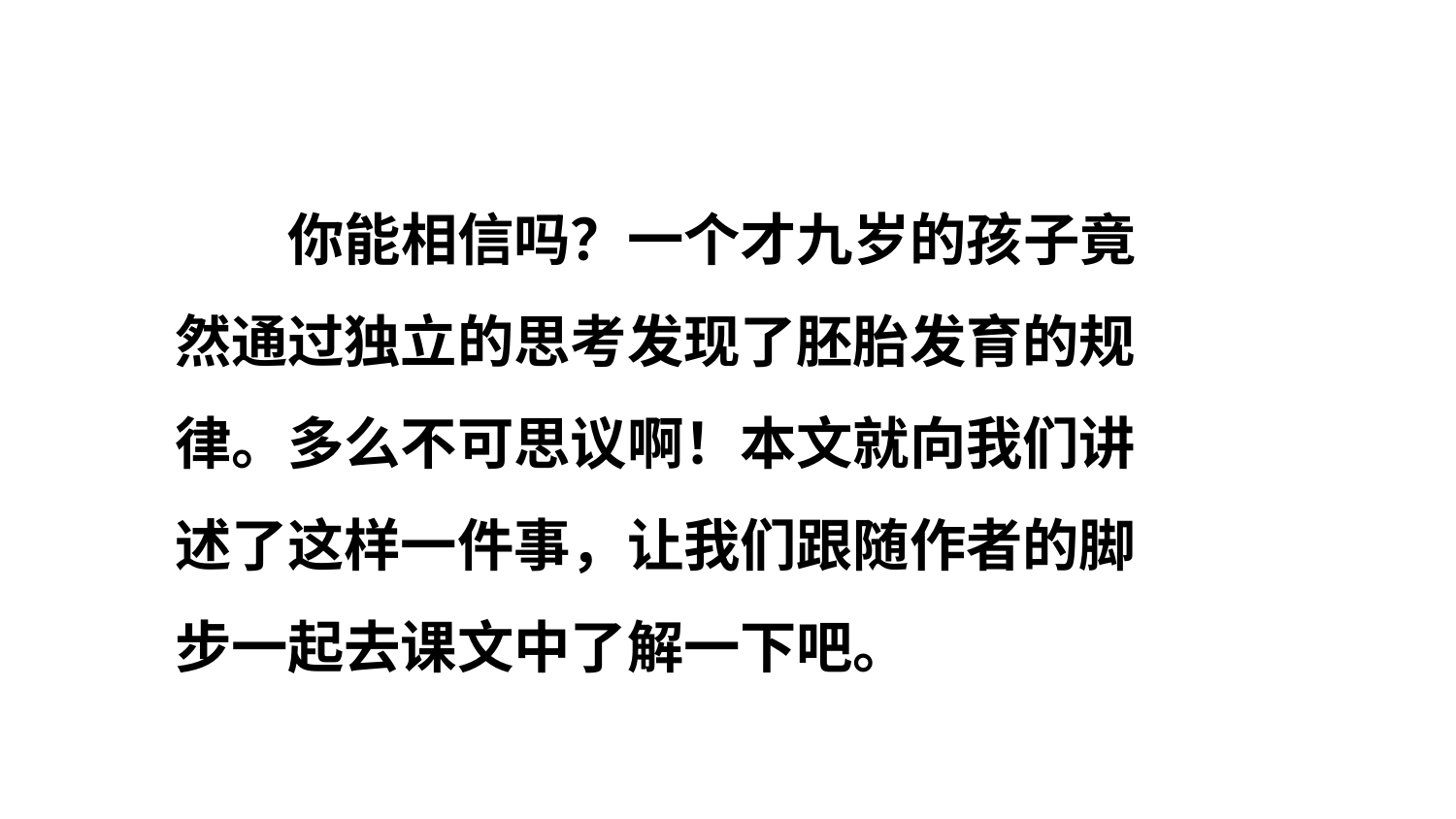

https://www.ypppt.com/
你能相信吗？一个才九岁的孩子竟然通过独立的思考发现了胚胎发育的规律。多么不可思议啊！本文就向我们讲述了这样一件事，让我们跟随作者的脚步一起去课文中了解一下吧。